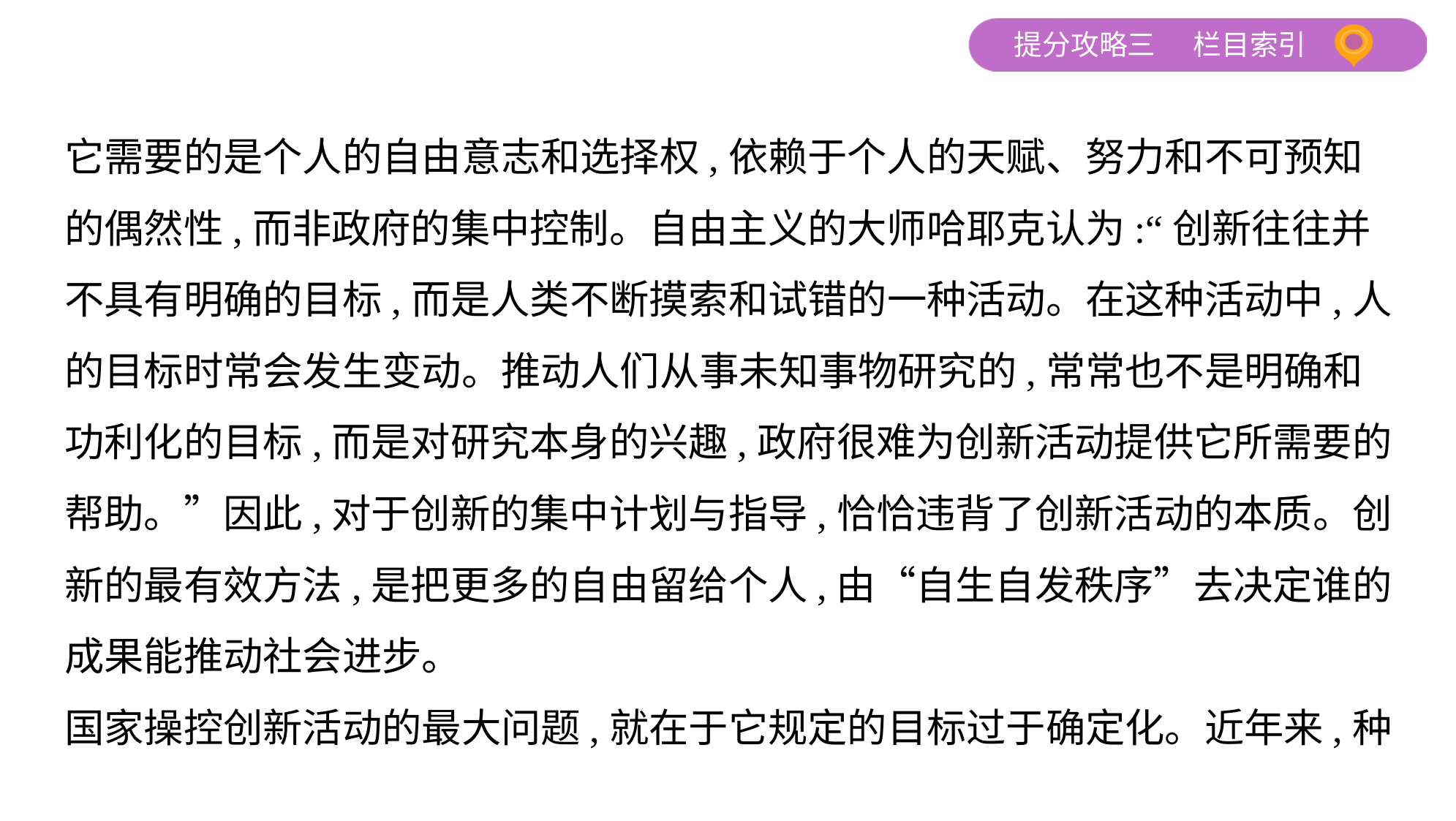

它需要的是个人的自由意志和选择权,依赖于个人的天赋、努力和不可预知
的偶然性,而非政府的集中控制。自由主义的大师哈耶克认为:“创新往往并
不具有明确的目标,而是人类不断摸索和试错的一种活动。在这种活动中,人
的目标时常会发生变动。推动人们从事未知事物研究的,常常也不是明确和
功利化的目标,而是对研究本身的兴趣,政府很难为创新活动提供它所需要的
帮助。”因此,对于创新的集中计划与指导,恰恰违背了创新活动的本质。创
新的最有效方法,是把更多的自由留给个人,由“自生自发秩序”去决定谁的
成果能推动社会进步。
国家操控创新活动的最大问题,就在于它规定的目标过于确定化。近年来,种